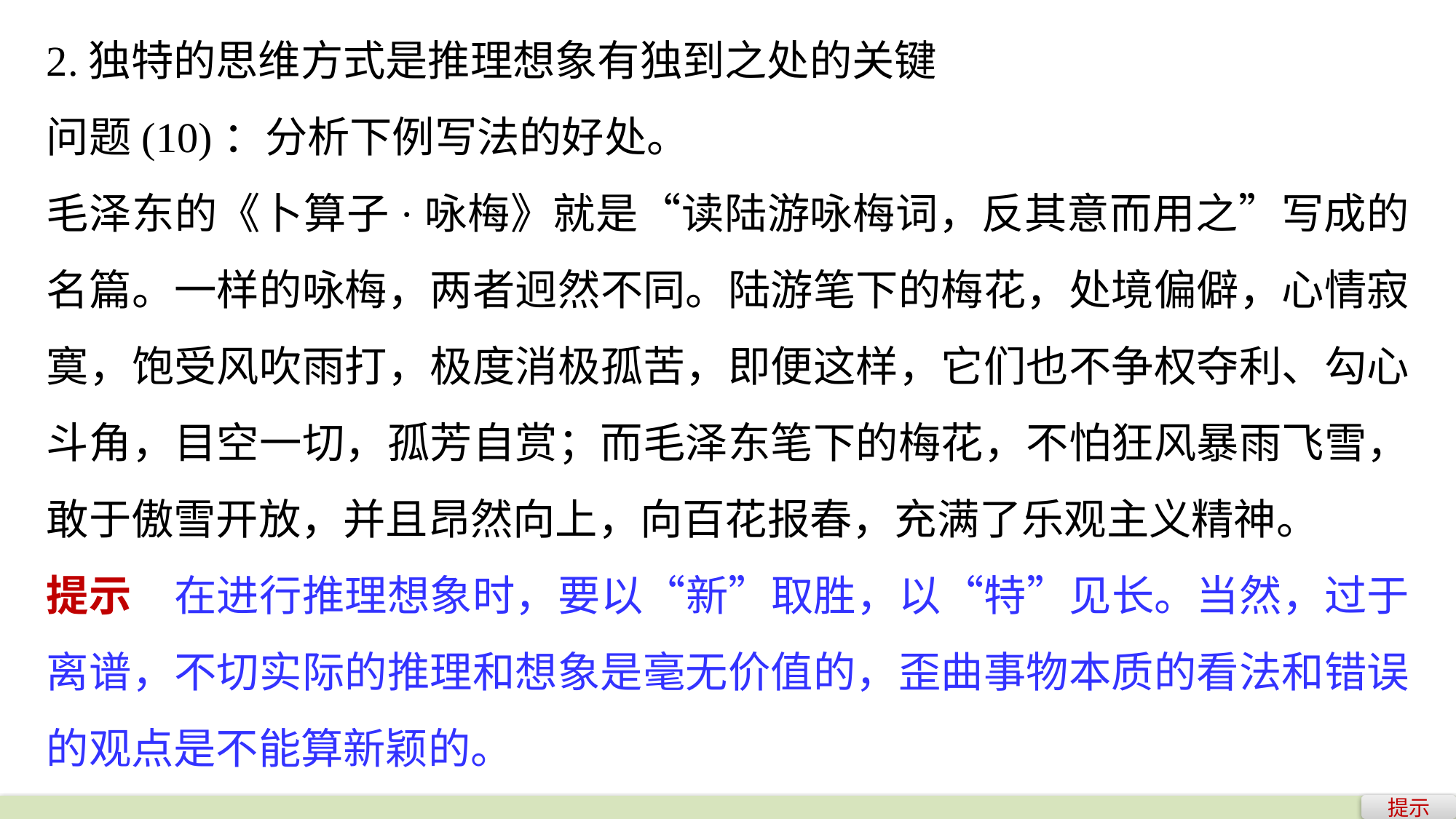

2.独特的思维方式是推理想象有独到之处的关键
问题(10)：分析下例写法的好处。
毛泽东的《卜算子·咏梅》就是“读陆游咏梅词，反其意而用之”写成的名篇。一样的咏梅，两者迥然不同。陆游笔下的梅花，处境偏僻，心情寂寞，饱受风吹雨打，极度消极孤苦，即便这样，它们也不争权夺利、勾心斗角，目空一切，孤芳自赏；而毛泽东笔下的梅花，不怕狂风暴雨飞雪，敢于傲雪开放，并且昂然向上，向百花报春，充满了乐观主义精神。
提示　在进行推理想象时，要以“新”取胜，以“特”见长。当然，过于离谱，不切实际的推理和想象是毫无价值的，歪曲事物本质的看法和错误的观点是不能算新颖的。
提示